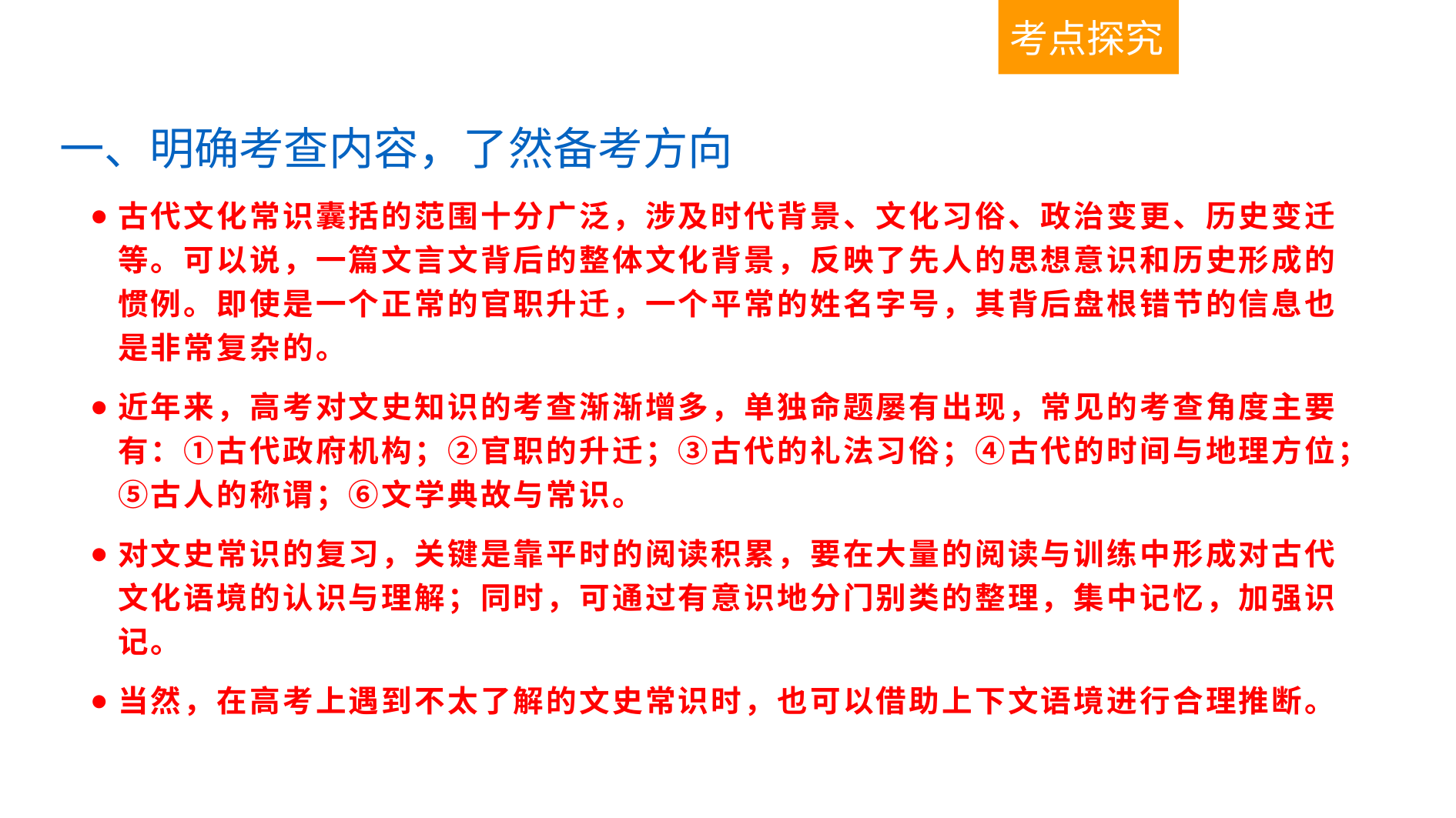

考点探究
一、明确考查内容，了然备考方向

古代文化常识囊括的范围十分广泛，涉及时代背景、文化习俗、政治变更、历史变迁等。可以说，一篇文言文背后的整体文化背景，反映了先人的思想意识和历史形成的惯例。即使是一个正常的官职升迁，一个平常的姓名字号，其背后盘根错节的信息也是非常复杂的。
近年来，高考对文史知识的考查渐渐增多，单独命题屡有出现，常见的考查角度主要有：①古代政府机构；②官职的升迁；③古代的礼法习俗；④古代的时间与地理方位；⑤古人的称谓；⑥文学典故与常识。
对文史常识的复习，关键是靠平时的阅读积累，要在大量的阅读与训练中形成对古代文化语境的认识与理解；同时，可通过有意识地分门别类的整理，集中记忆，加强识记。
当然，在高考上遇到不太了解的文史常识时，也可以借助上下文语境进行合理推断。